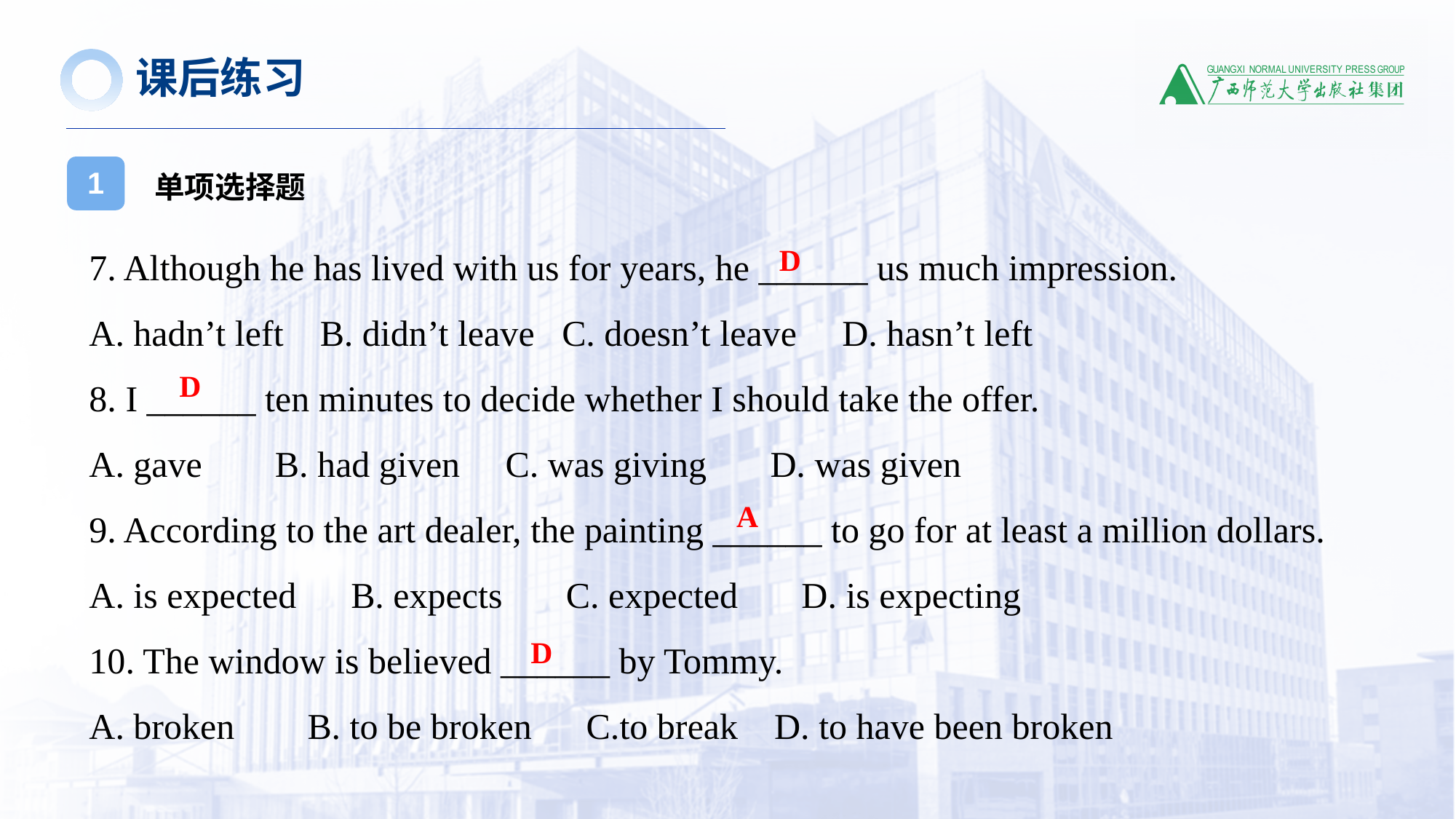

课后练习

单项选择题
1

7. Although he has lived with us for years, he ______ us much impression.
A. hadn’t left    B. didn’t leave   C. doesn’t leave     D. hasn’t left
8. I ______ ten minutes to decide whether I should take the offer.
A. gave        B. had given     C. was giving       D. was given
9. According to the art dealer, the painting ______ to go for at least a million dollars.
A. is expected      B. expects       C. expected       D. is expecting
10. The window is believed ______ by Tommy.
A. broken        B. to be broken      C.to break    D. to have been broken
D
D
A
D